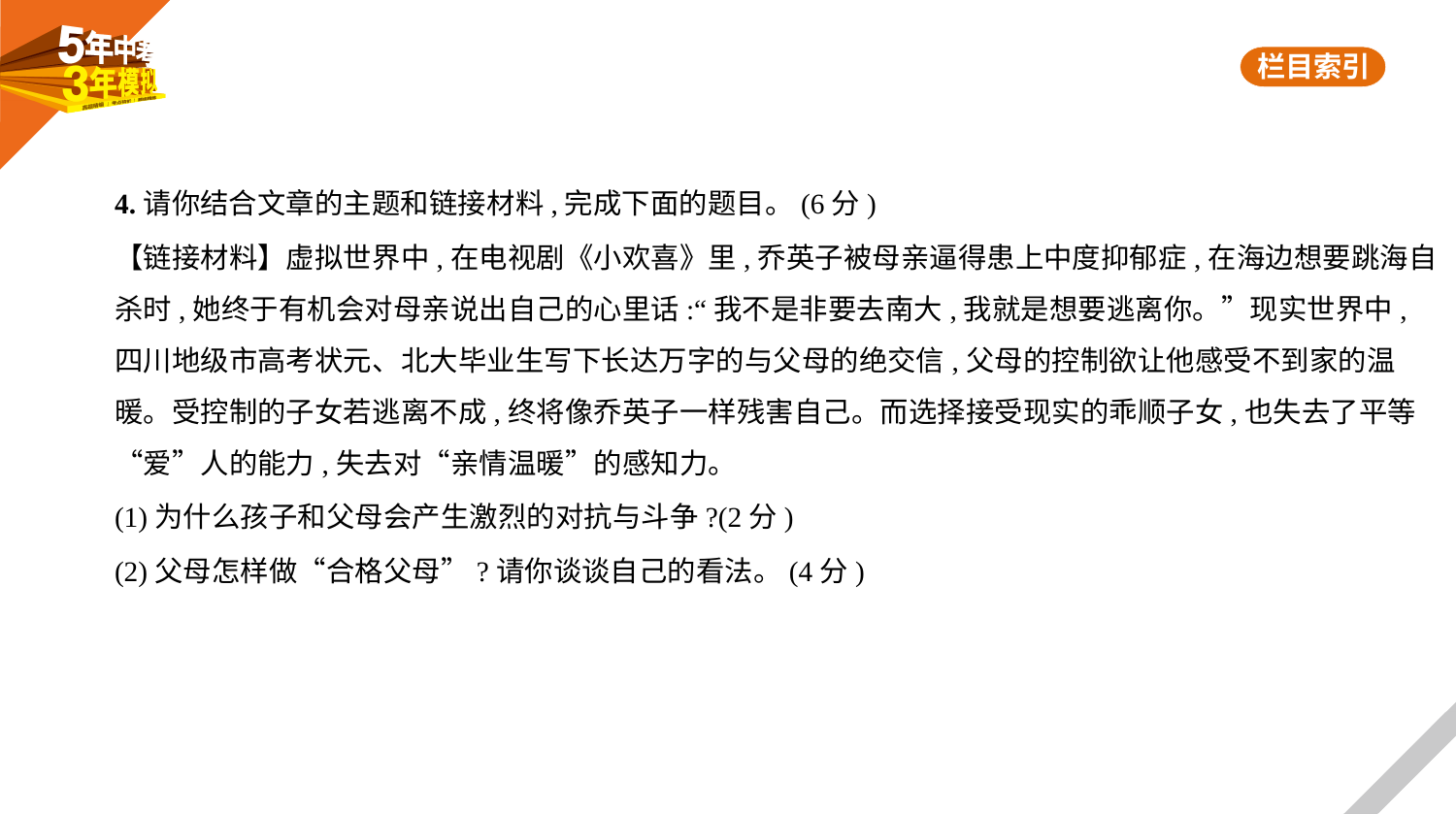

4.请你结合文章的主题和链接材料,完成下面的题目。(6分)
【链接材料】虚拟世界中,在电视剧《小欢喜》里,乔英子被母亲逼得患上中度抑郁症,在海边想要跳海自
杀时,她终于有机会对母亲说出自己的心里话:“我不是非要去南大,我就是想要逃离你。”现实世界中,
四川地级市高考状元、北大毕业生写下长达万字的与父母的绝交信,父母的控制欲让他感受不到家的温
暖。受控制的子女若逃离不成,终将像乔英子一样残害自己。而选择接受现实的乖顺子女,也失去了平等
“爱”人的能力,失去对“亲情温暖”的感知力。
(1)为什么孩子和父母会产生激烈的对抗与斗争?(2分)
(2)父母怎样做“合格父母”?请你谈谈自己的看法。(4分)